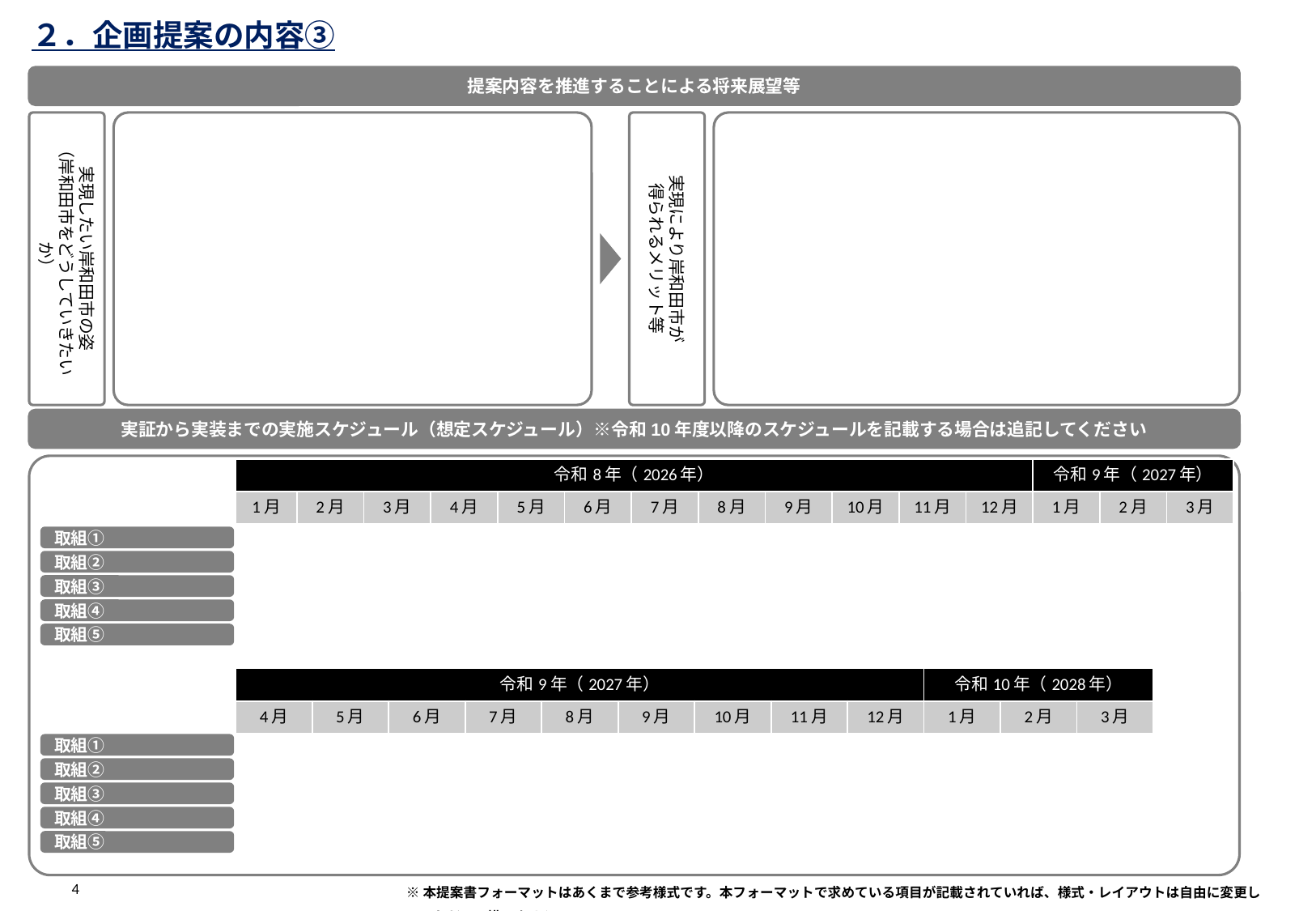

２．企画提案の内容③
提案内容を推進することによる将来展望等
実現したい岸和田市の姿
（岸和田市をどうしていきたいか）

実現により岸和田市が
得られるメリット等

実証から実装までの実施スケジュール（想定スケジュール）※令和10年度以降のスケジュールを記載する場合は追記してください

| 令和8年（2026年） |  |  |  |  |  |  |  |  |  |  |  | 令和9年（2027年） |  |  |
| --- | --- | --- | --- | --- | --- | --- | --- | --- | --- | --- | --- | --- | --- | --- |
| 1月 | 2月 | 3月 | 4月 | 5月 | 6月 | 7月 | 8月 | 9月 | 10月 | 11月 | 12月 | 1月 | 2月 | 3月 |
取組①
取組②
取組③
取組④
取組⑤
| 令和9年（2027年） |  |  |  |  |  |  |  |  | 令和10年（2028年） |  |  |
| --- | --- | --- | --- | --- | --- | --- | --- | --- | --- | --- | --- |
| 4月 | 5月 | 6月 | 7月 | 8月 | 9月 | 10月 | 11月 | 12月 | 1月 | 2月 | 3月 |
取組①
取組②
取組③
取組④
取組⑤
4
※本提案書フォーマットはあくまで参考様式です。本フォーマットで求めている項目が記載されていれば、様式・レイアウトは自由に変更していただいて構いません。